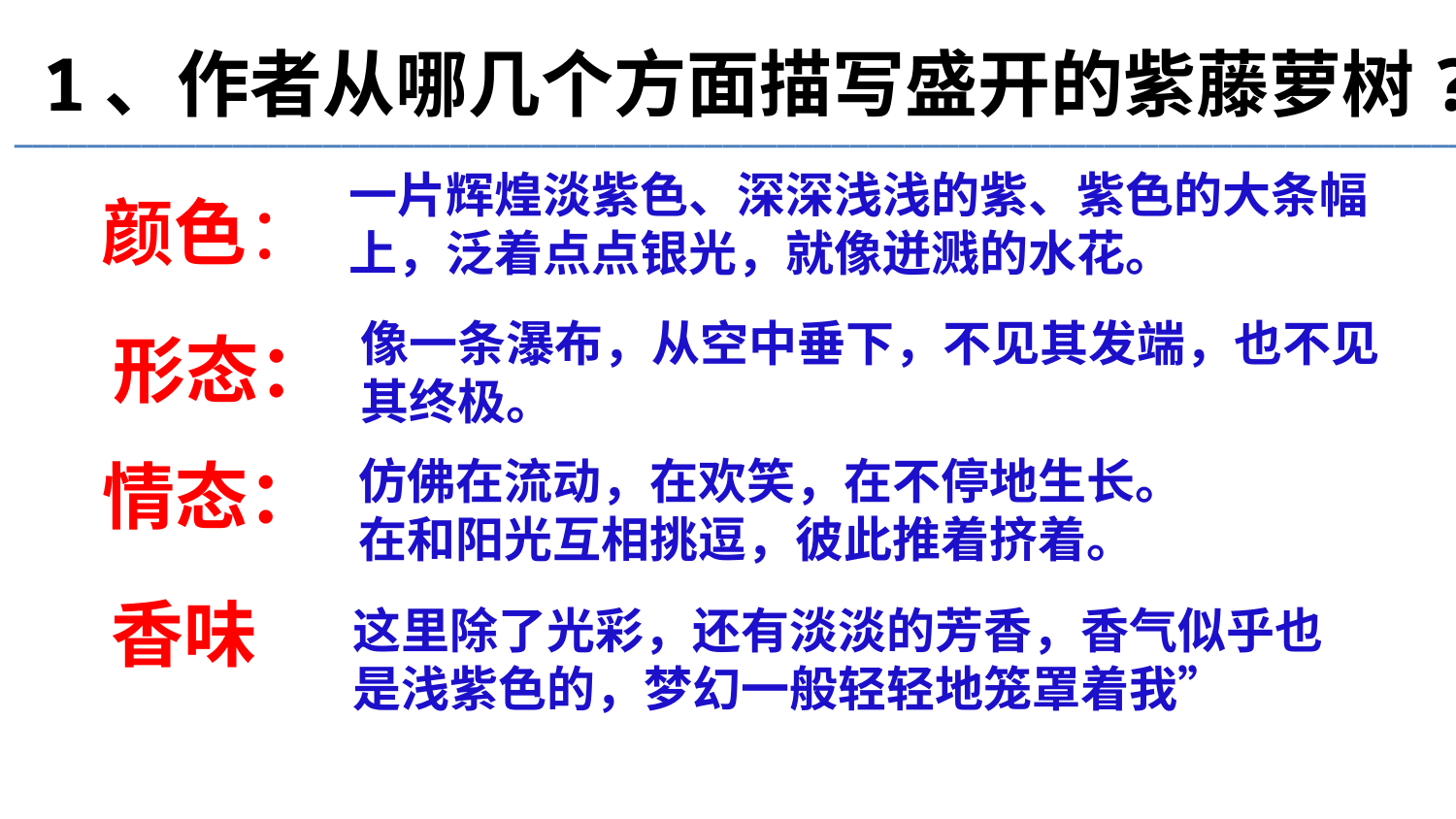

1、作者从哪几个方面描写盛开的紫藤萝树?
________________________________________________________________________________
一片辉煌淡紫色、深深浅浅的紫、紫色的大条幅
上，泛着点点银光，就像迸溅的水花。
颜色：
像一条瀑布，从空中垂下，不见其发端，也不见
其终极。
形态：
情态：
仿佛在流动，在欢笑，在不停地生长。
在和阳光互相挑逗，彼此推着挤着。
香味
这里除了光彩，还有淡淡的芳香，香气似乎也是浅紫色的，梦幻一般轻轻地笼罩着我”